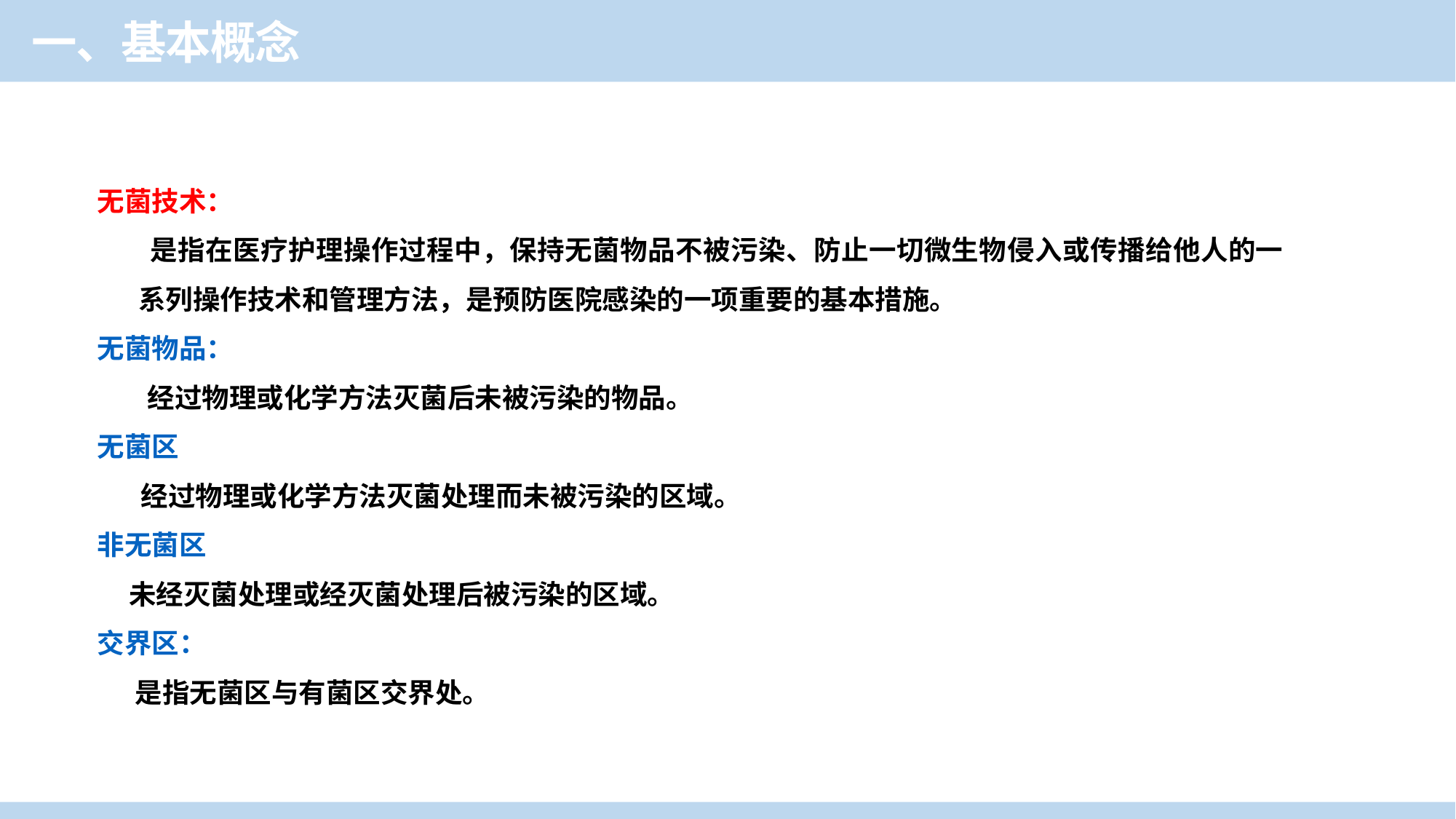

一、基本概念
无菌技术：
       是指在医疗护理操作过程中，保持无菌物品不被污染、防止一切微生物侵入或传播给他人的一系列操作技术和管理方法，是预防医院感染的一项重要的基本措施。
无菌物品：
       经过物理或化学方法灭菌后未被污染的物品。
无菌区
      经过物理或化学方法灭菌处理而未被污染的区域。
非无菌区
    未经灭菌处理或经灭菌处理后被污染的区域。
交界区：
     是指无菌区与有菌区交界处。